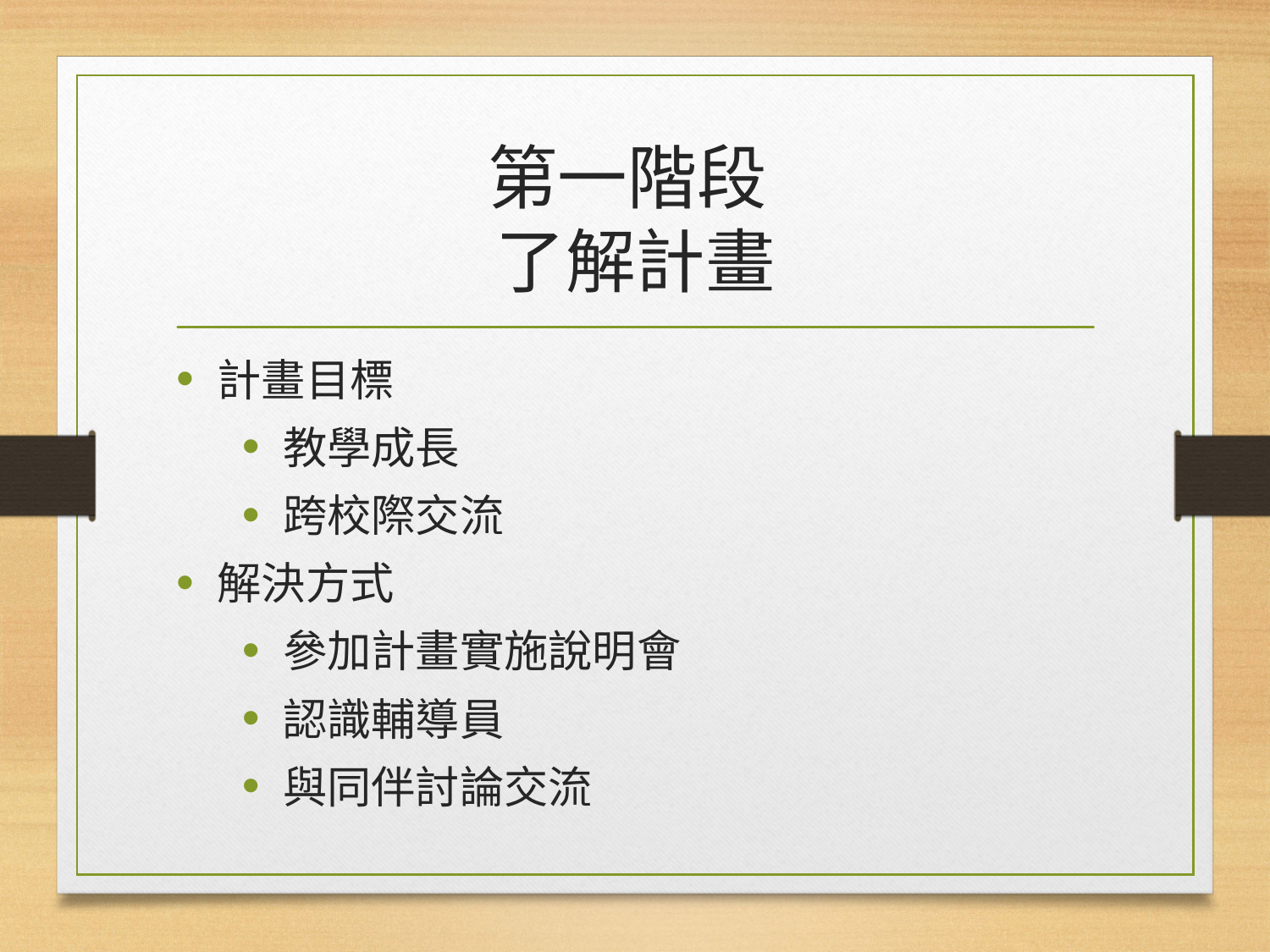

# 第一階段 了解計畫
計畫目標
教學成長
跨校際交流
解決方式
參加計畫實施說明會
認識輔導員
與同伴討論交流